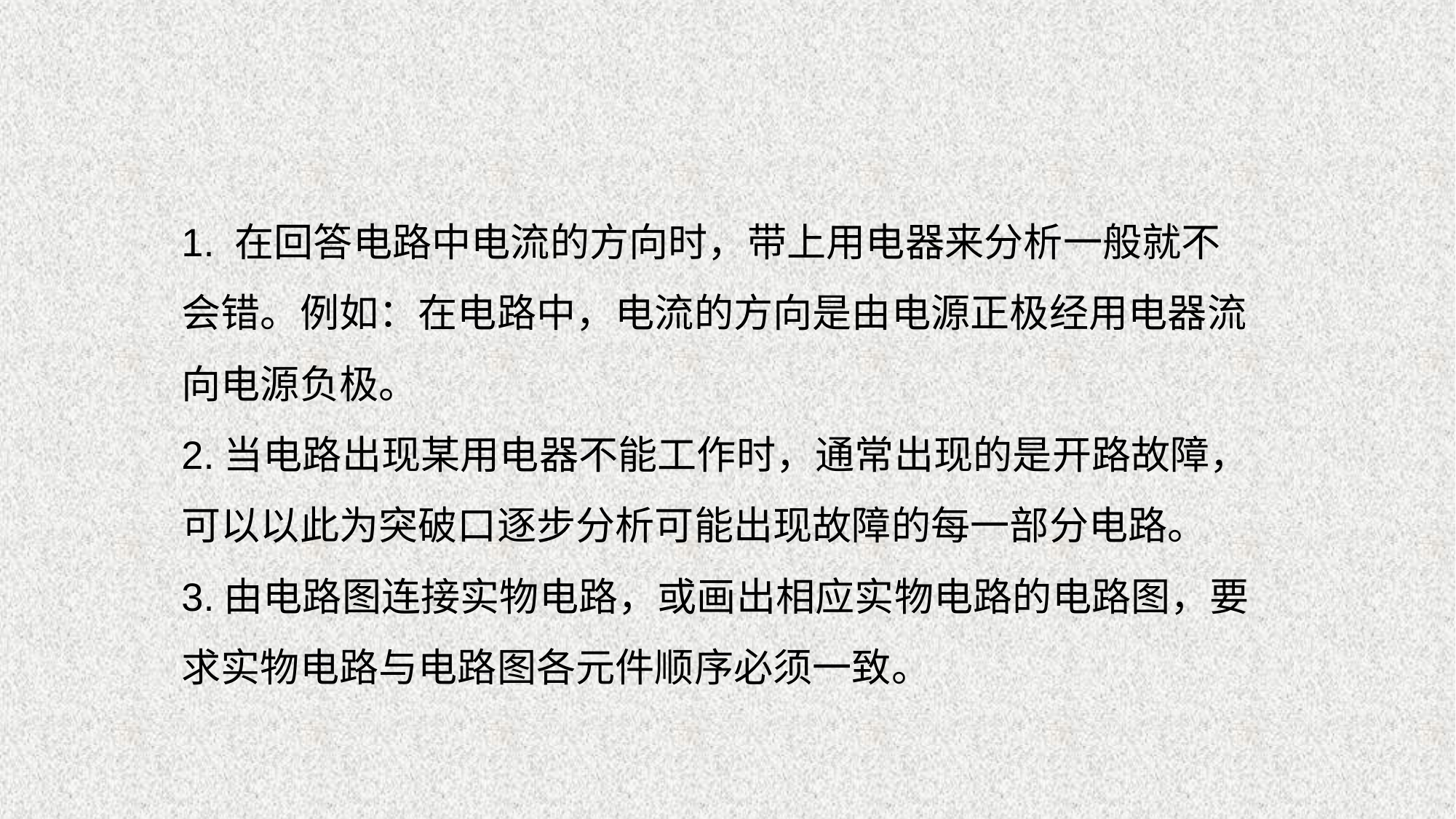

1. 在回答电路中电流的方向时，带上用电器来分析一般就不会错。例如：在电路中，电流的方向是由电源正极经用电器流向电源负极。
2.当电路出现某用电器不能工作时，通常出现的是开路故障，可以以此为突破口逐步分析可能出现故障的每一部分电路。
3.由电路图连接实物电路，或画出相应实物电路的电路图，要求实物电路与电路图各元件顺序必须一致。